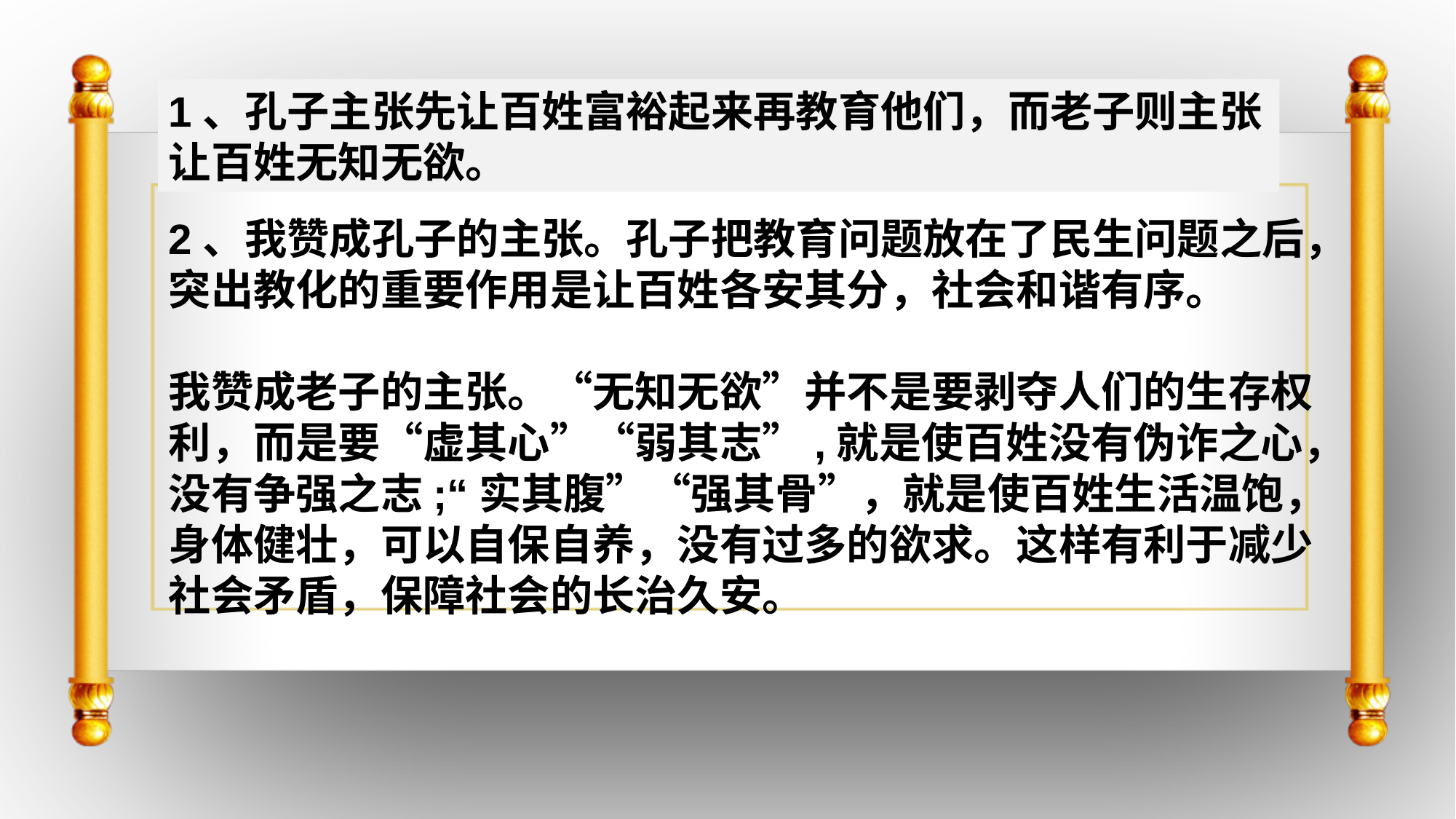

1、孔子主张先让百姓富裕起来再教育他们，而老子则主张让百姓无知无欲。
2、我赞成孔子的主张。孔子把教育问题放在了民生问题之后，突出教化的重要作用是让百姓各安其分，社会和谐有序。

我赞成老子的主张。“无知无欲”并不是要剥夺人们的生存权利，而是要“虚其心”“弱其志”,就是使百姓没有伪诈之心，没有争强之志;“实其腹”“强其骨”，就是使百姓生活温饱，身体健壮，可以自保自养，没有过多的欲求。这样有利于减少社会矛盾，保障社会的长治久安。